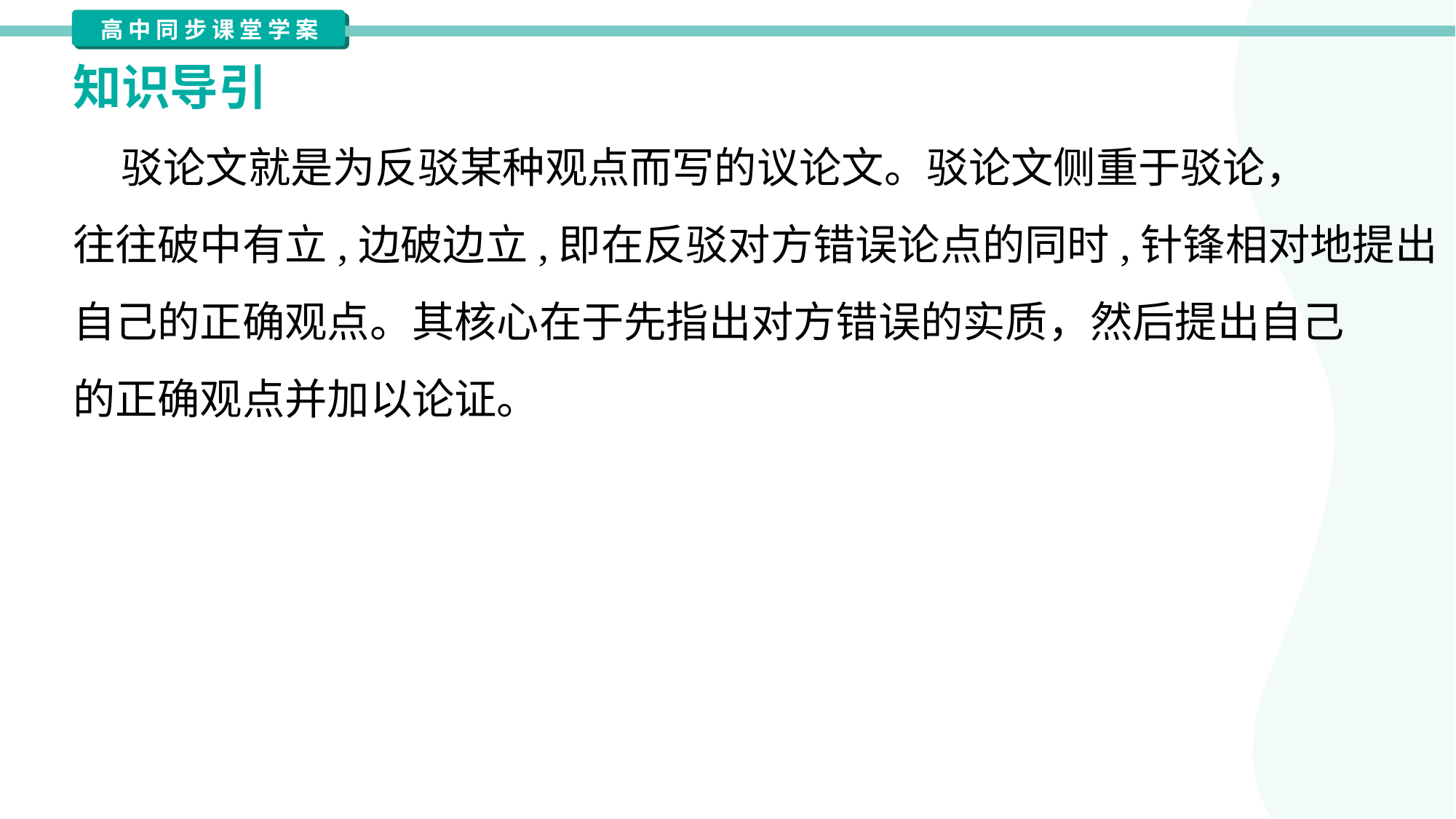

知识导引
    驳论文就是为反驳某种观点而写的议论文。驳论文侧重于驳论，
往往破中有立,边破边立,即在反驳对方错误论点的同时,针锋相对地提出
自己的正确观点。其核心在于先指出对方错误的实质，然后提出自己
的正确观点并加以论证。